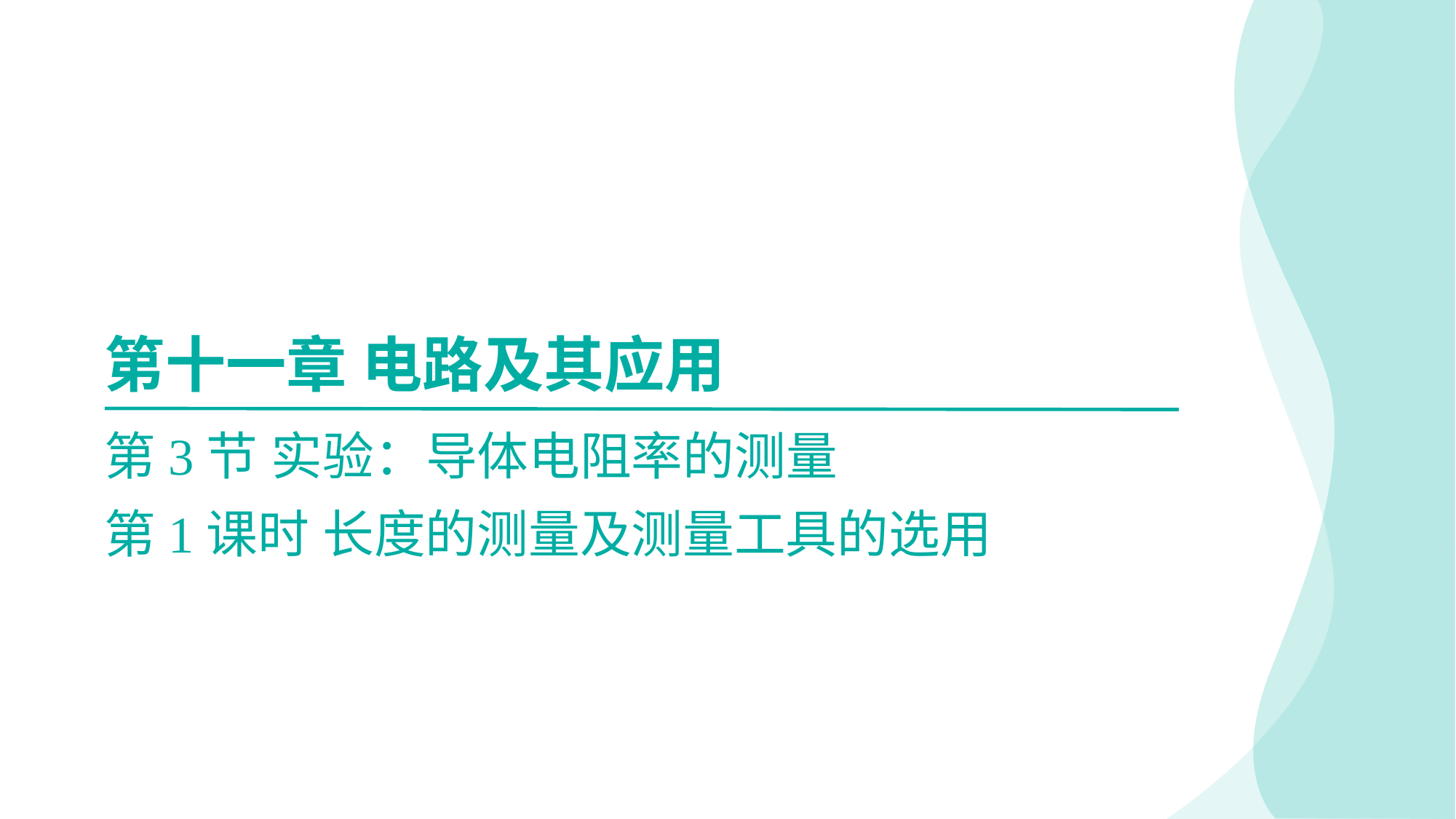

第十一章 电路及其应用

第3节 实验：导体电阻率的测量
第1课时 长度的测量及测量工具的选用